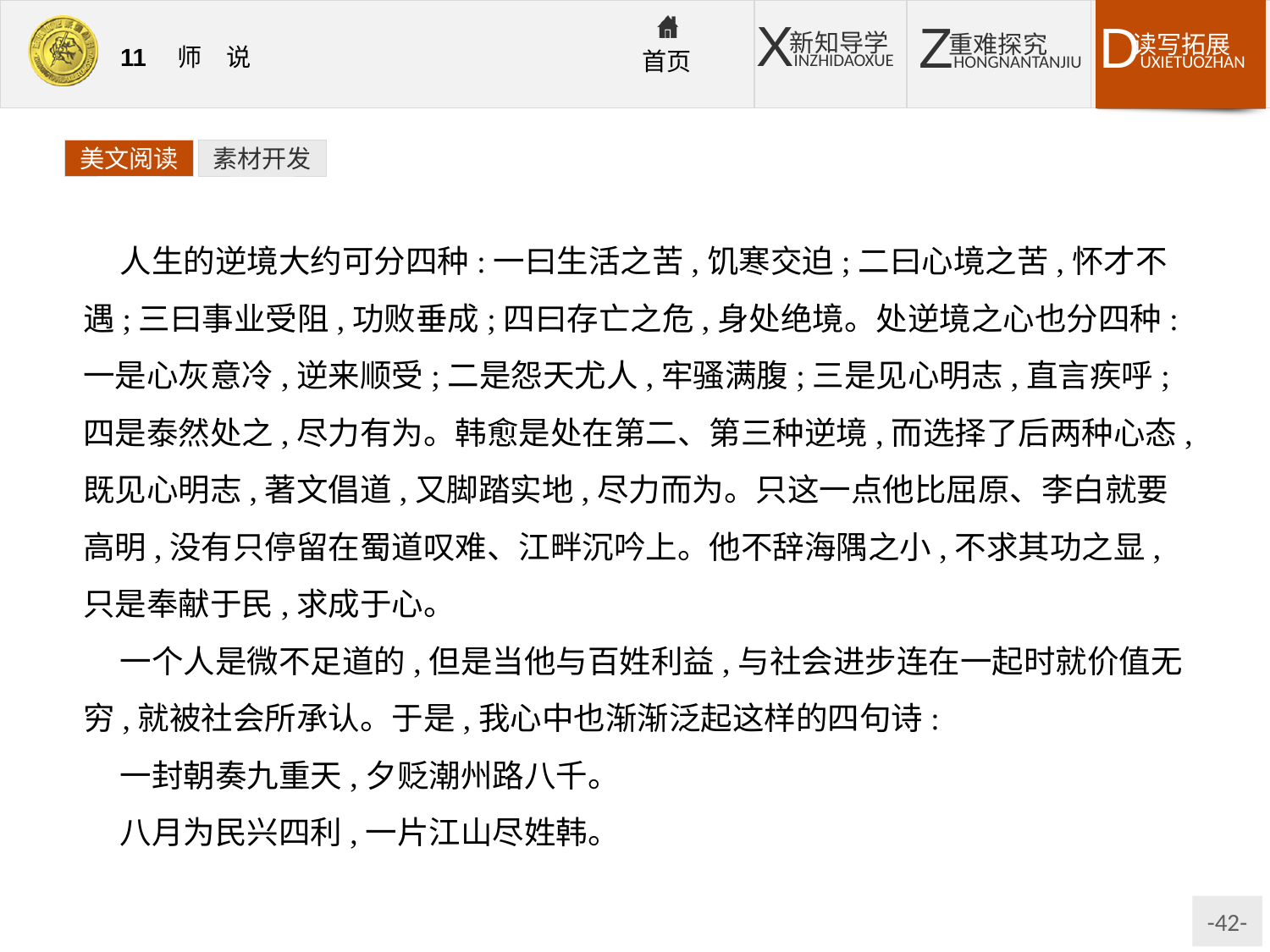

美文阅读
素材开发
人生的逆境大约可分四种:一曰生活之苦,饥寒交迫;二曰心境之苦,怀才不遇;三曰事业受阻,功败垂成;四曰存亡之危,身处绝境。处逆境之心也分四种:一是心灰意冷,逆来顺受;二是怨天尤人,牢骚满腹;三是见心明志,直言疾呼;四是泰然处之,尽力有为。韩愈是处在第二、第三种逆境,而选择了后两种心态,既见心明志,著文倡道,又脚踏实地,尽力而为。只这一点他比屈原、李白就要高明,没有只停留在蜀道叹难、江畔沉吟上。他不辞海隅之小,不求其功之显,只是奉献于民,求成于心。
一个人是微不足道的,但是当他与百姓利益,与社会进步连在一起时就价值无穷,就被社会所承认。于是,我心中也渐渐泛起这样的四句诗:
一封朝奏九重天,夕贬潮州路八千。
八月为民兴四利,一片江山尽姓韩。